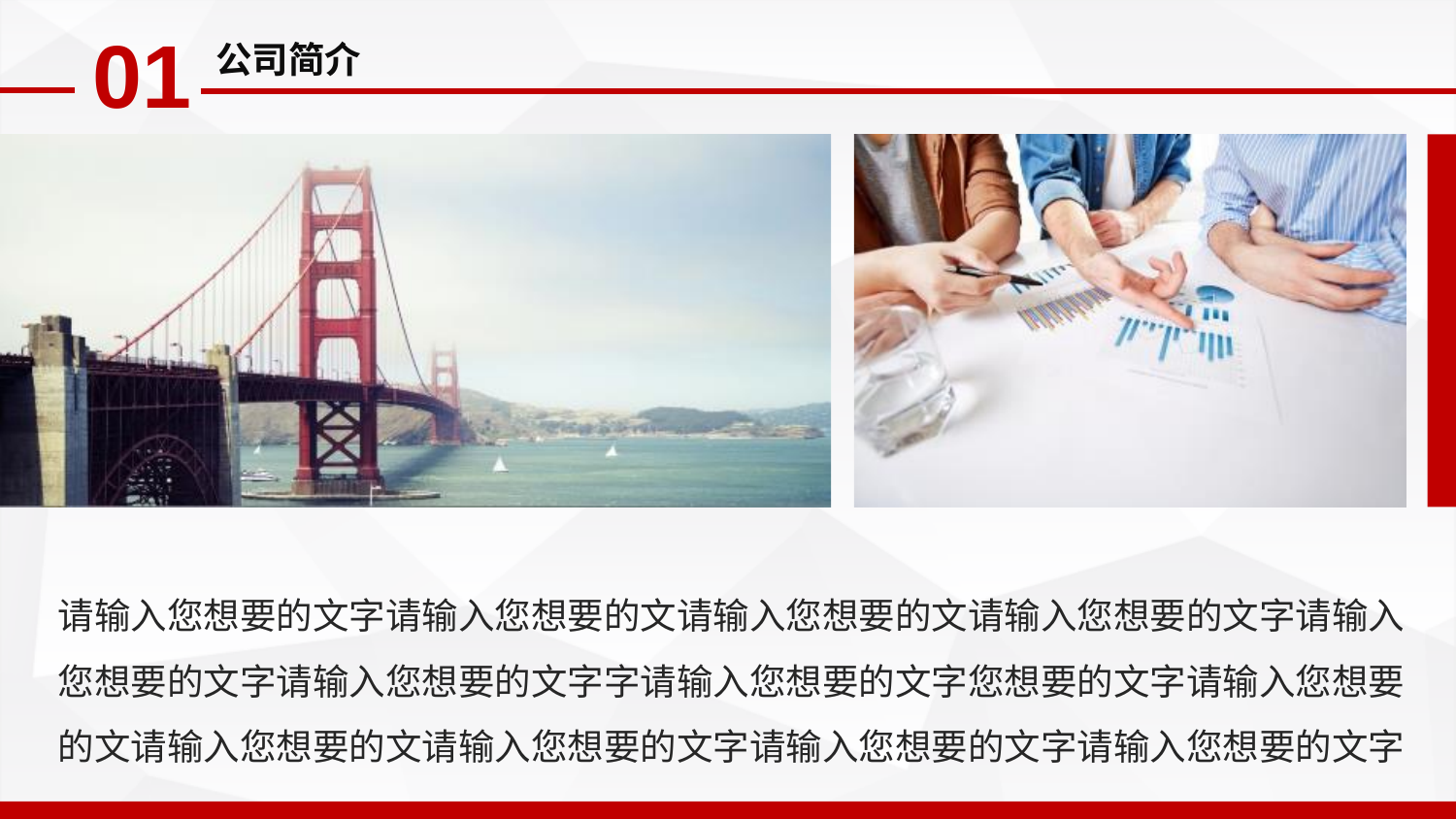

01
公司简介

请输入您想要的文字请输入您想要的文请输入您想要的文请输入您想要的文字请输入您想要的文字请输入您想要的文字字请输入您想要的文字您想要的文字请输入您想要的文请输入您想要的文请输入您想要的文字请输入您想要的文字请输入您想要的文字